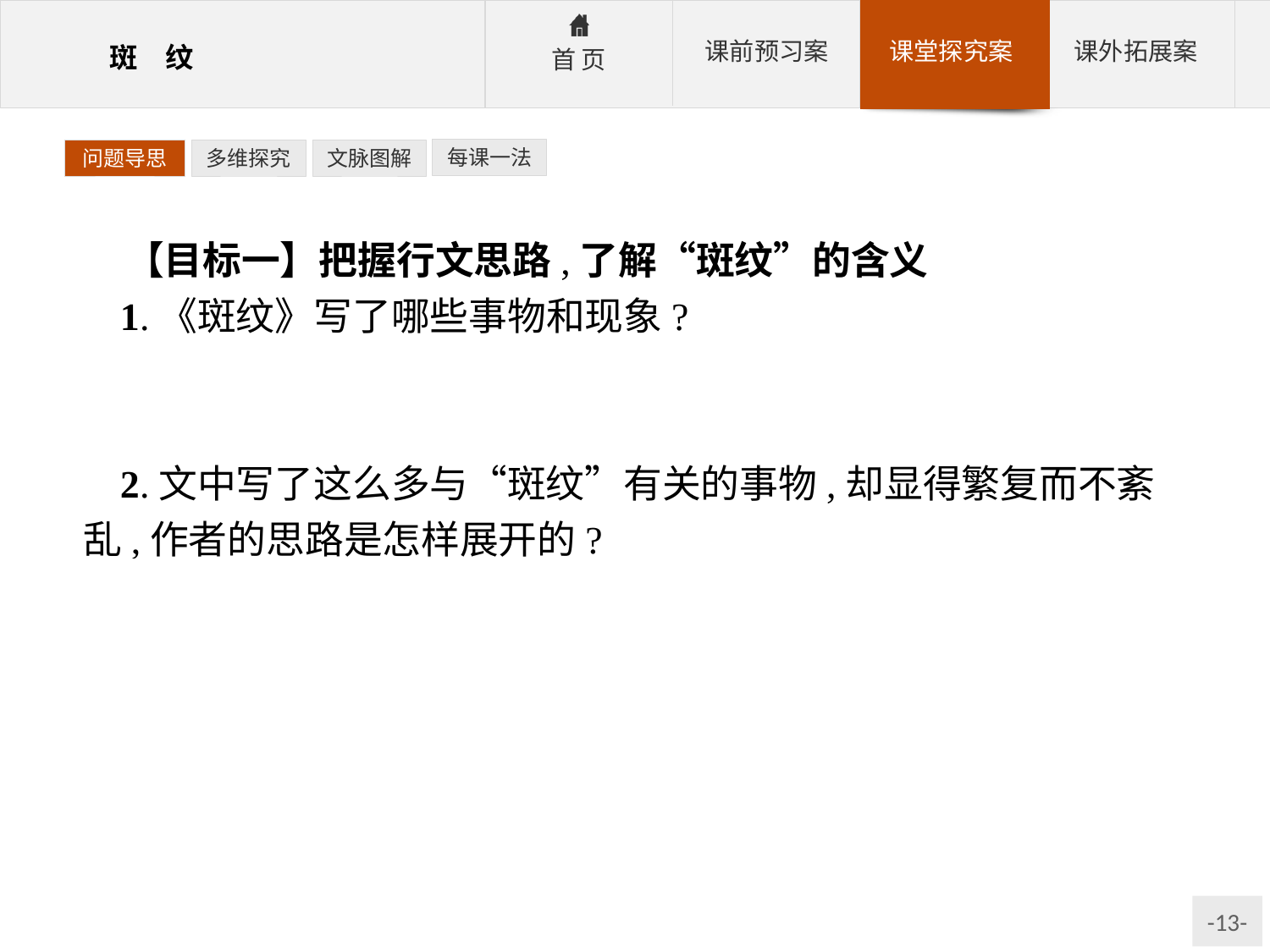

每课一法
问题导思
多维探究
文脉图解
【目标一】把握行文思路,了解“斑纹”的含义
1.《斑纹》写了哪些事物和现象?
参考答案:《斑纹》主要说明和描写了动物皮毛的颜色和图案,也写到了其他自然和社会现象,如山川地貌和人类劳作的痕迹等。
2.文中写了这么多与“斑纹”有关的事物,却显得繁复而不紊乱,作者的思路是怎样展开的?
参考答案:文章先由蛇写到自然界其他动物的斑纹,再由自然界的斑纹联想到人类直至人类内心世界的斑纹。整篇文章是按照由点到面、从小到大、从具体到抽象的顺序展开的。由形象的斑纹到抽象的斑纹,由斑纹到生物习性到对生命本质的思考,由生命现象到对神秘自然的敬畏。